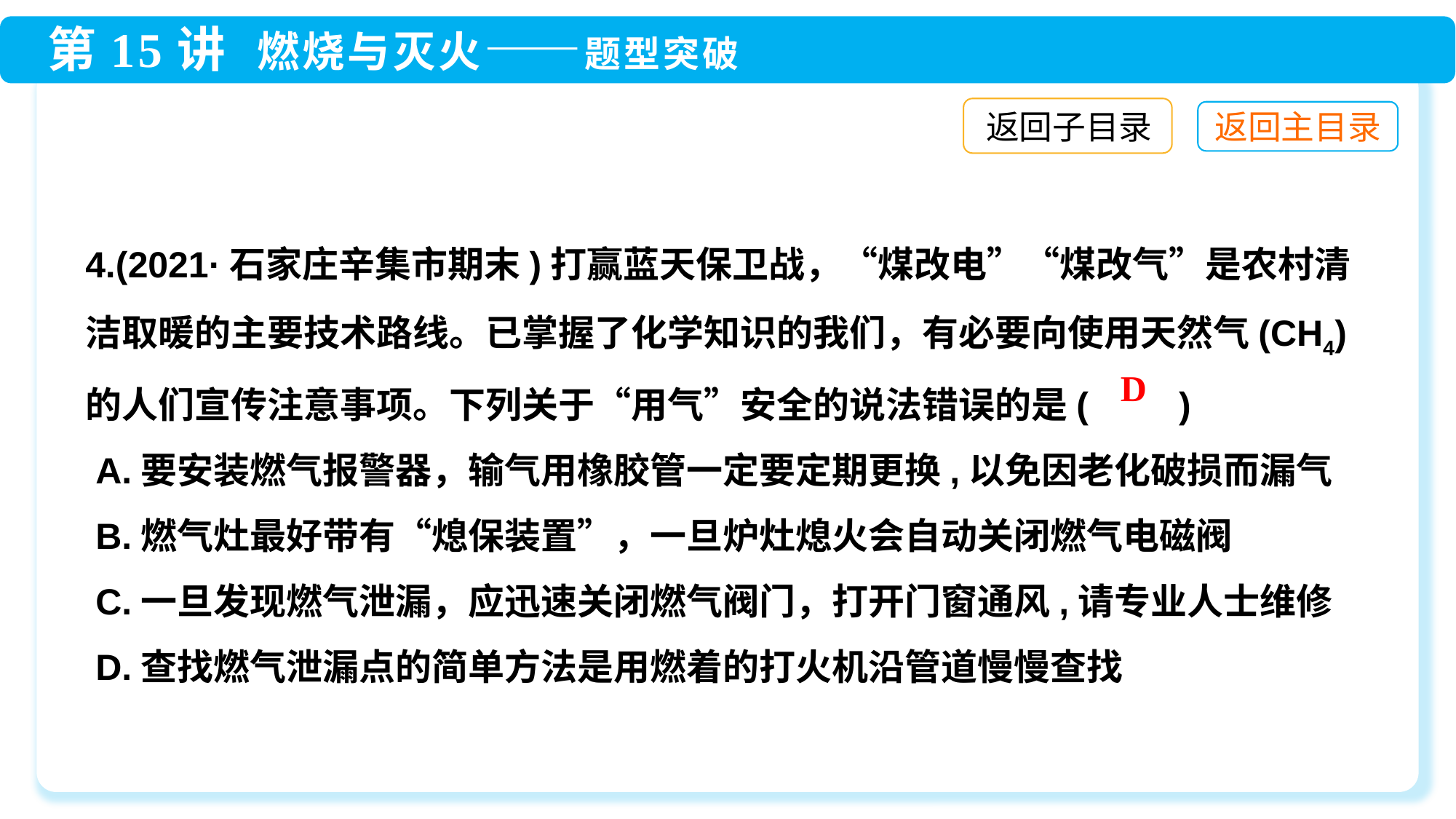

返回子目录
4.(2021·石家庄辛集市期末)打赢蓝天保卫战，“煤改电”“煤改气”是农村清洁取暖的主要技术路线。已掌握了化学知识的我们，有必要向使用天然气(CH4)的人们宣传注意事项。下列关于“用气”安全的说法错误的是(　　)
 A.要安装燃气报警器，输气用橡胶管一定要定期更换,以免因老化破损而漏气
 B.燃气灶最好带有“熄保装置”，一旦炉灶熄火会自动关闭燃气电磁阀
 C.一旦发现燃气泄漏，应迅速关闭燃气阀门，打开门窗通风,请专业人士维修
 D.查找燃气泄漏点的简单方法是用燃着的打火机沿管道慢慢查找
D